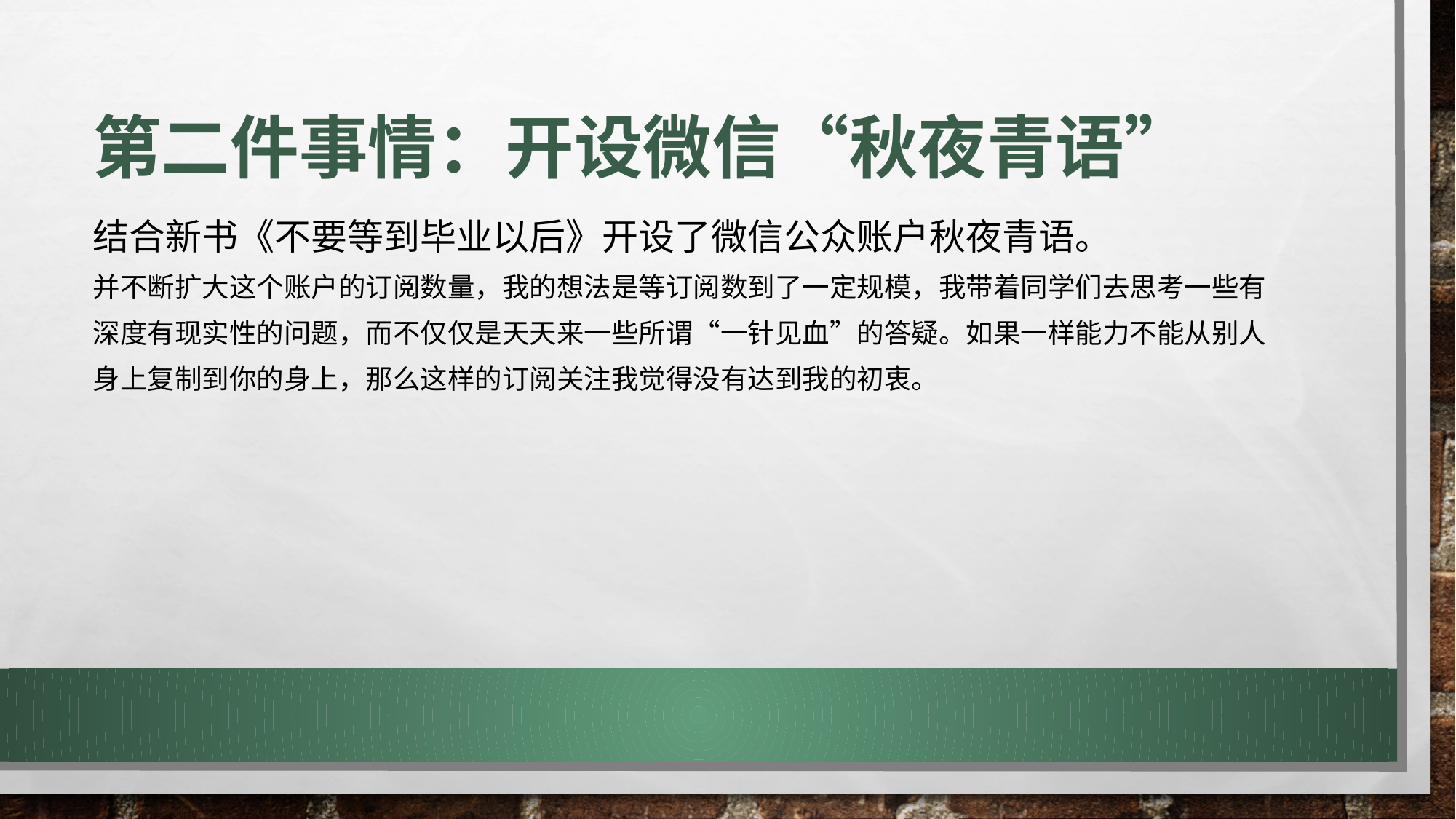

# 第二件事情：开设微信“秋夜青语”
结合新书《不要等到毕业以后》开设了微信公众账户秋夜青语。
并不断扩大这个账户的订阅数量，我的想法是等订阅数到了一定规模，我带着同学们去思考一些有深度有现实性的问题，而不仅仅是天天来一些所谓“一针见血”的答疑。如果一样能力不能从别人身上复制到你的身上，那么这样的订阅关注我觉得没有达到我的初衷。